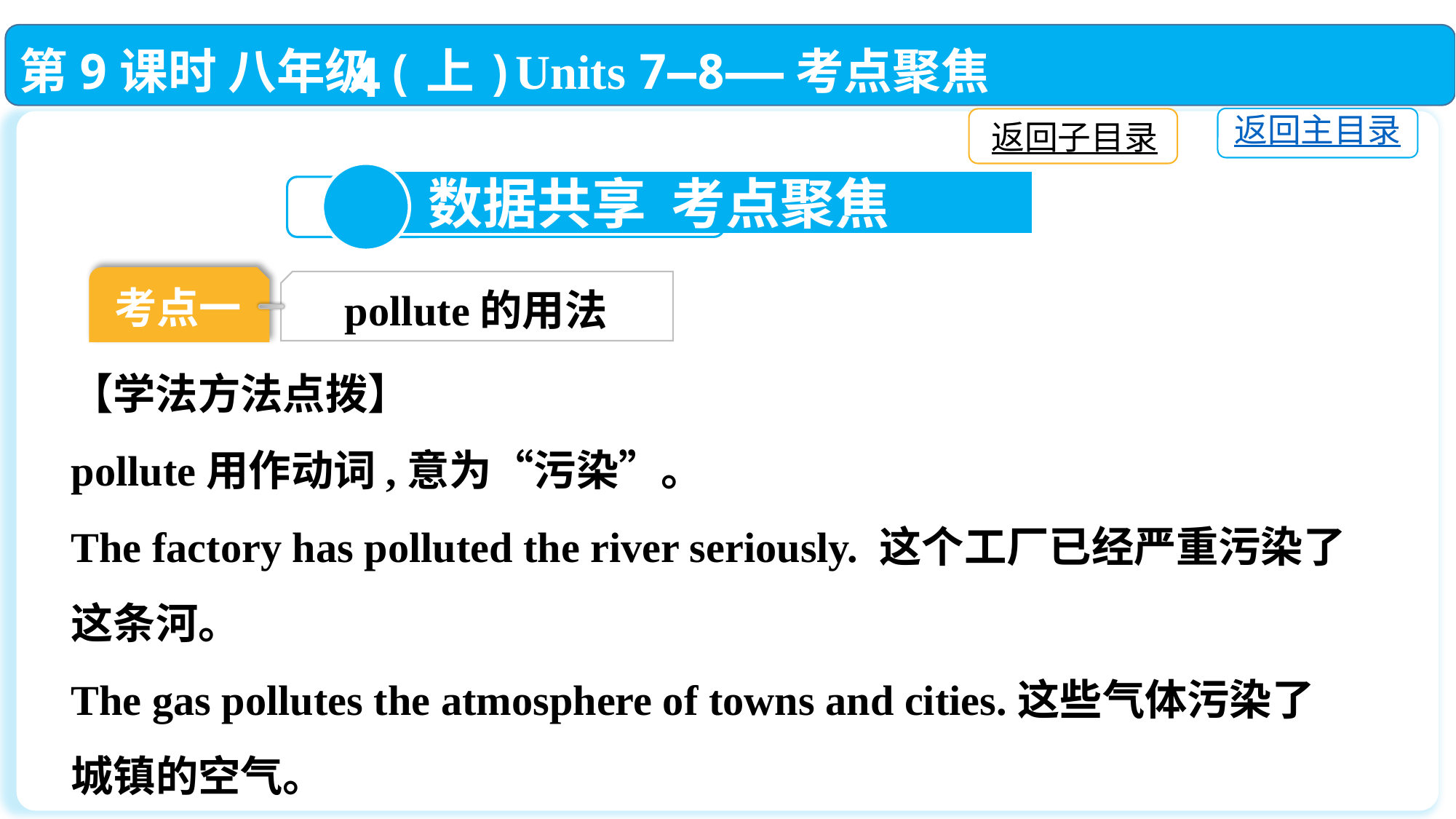

第9课时 八年级(上)Units 7—8——考点聚焦
返回主目录

返回子目录

4
   数据共享  考点聚焦

考点一

pollute的用法

【学法方法点拨】
pollute用作动词,意为“污染”。
The factory has polluted the river seriously. 这个工厂已经严重污染了这条河。
The gas pollutes the atmosphere of towns and cities.这些气体污染了城镇的空气。